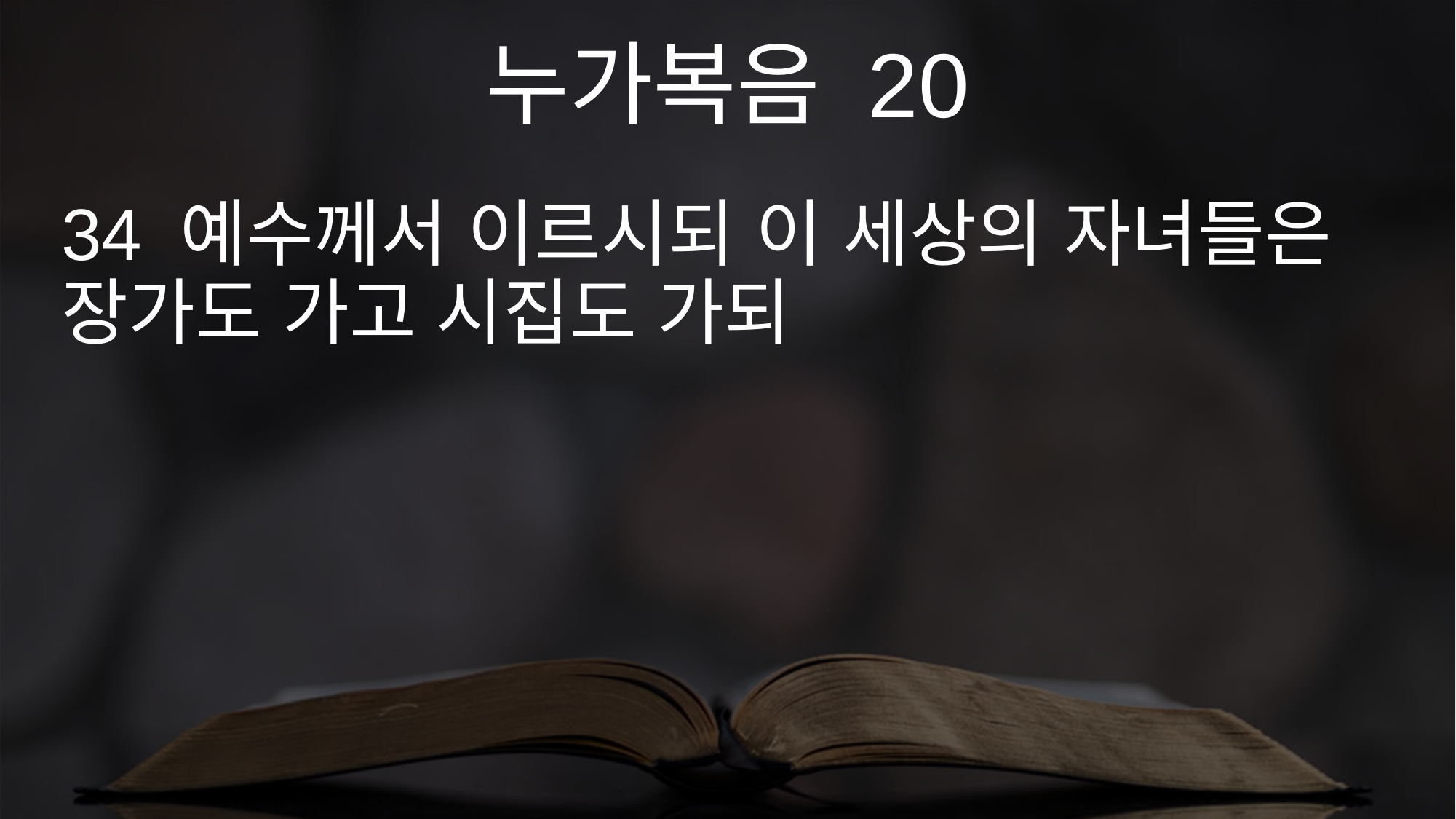

누가복음 20
34 예수께서 이르시되 이 세상의 자녀들은 장가도 가고 시집도 가되